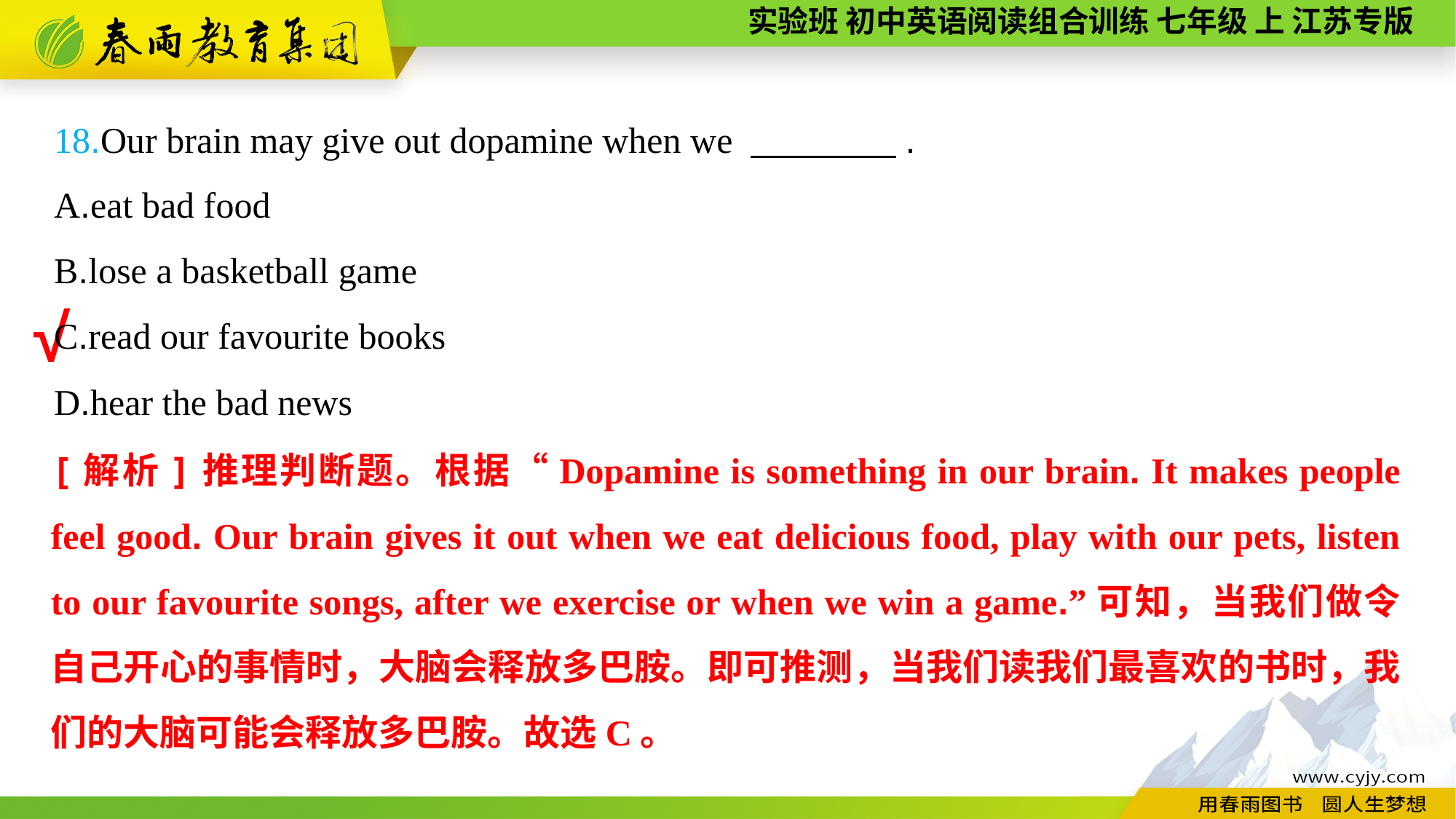

18.Our brain may give out dopamine when we 　　　　.
A.eat bad food
B.lose a basketball game
C.read our favourite books
D.hear the bad news
√
[解析]推理判断题。根据“Dopamine is something in our brain. It makes people feel good. Our brain gives it out when we eat delicious food, play with our pets, listen to our favourite songs, after we exercise or when we win a game.”可知，当我们做令自己开心的事情时，大脑会释放多巴胺。即可推测，当我们读我们最喜欢的书时，我们的大脑可能会释放多巴胺。故选C。